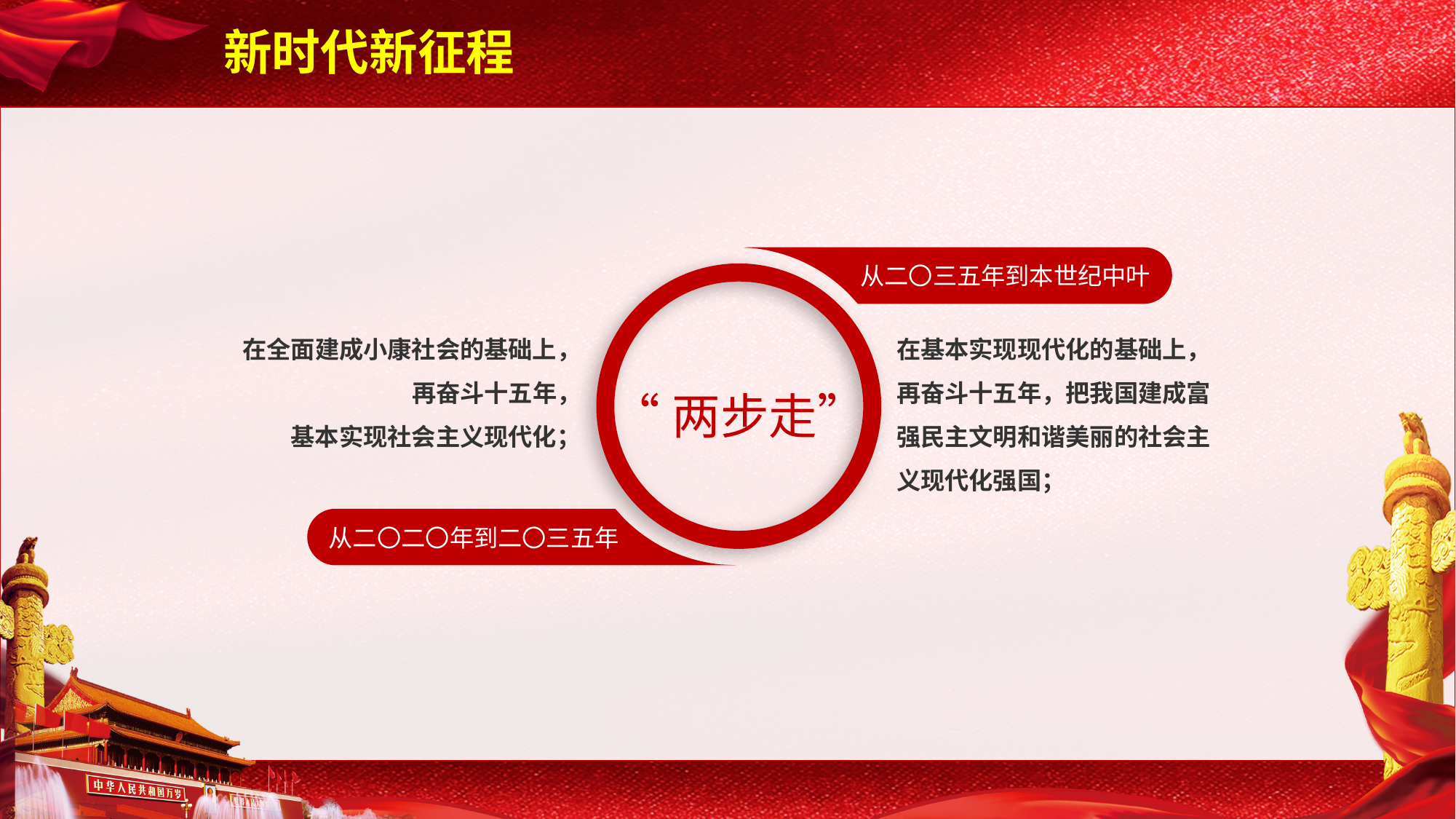

新时代新征程
从二〇三五年到本世纪中叶

在全面建成小康社会的基础上，
再奋斗十五年，
基本实现社会主义现代化；
在基本实现现代化的基础上，再奋斗十五年，把我国建成富强民主文明和谐美丽的社会主义现代化强国；
“两步走”
从二〇二〇年到二〇三五年